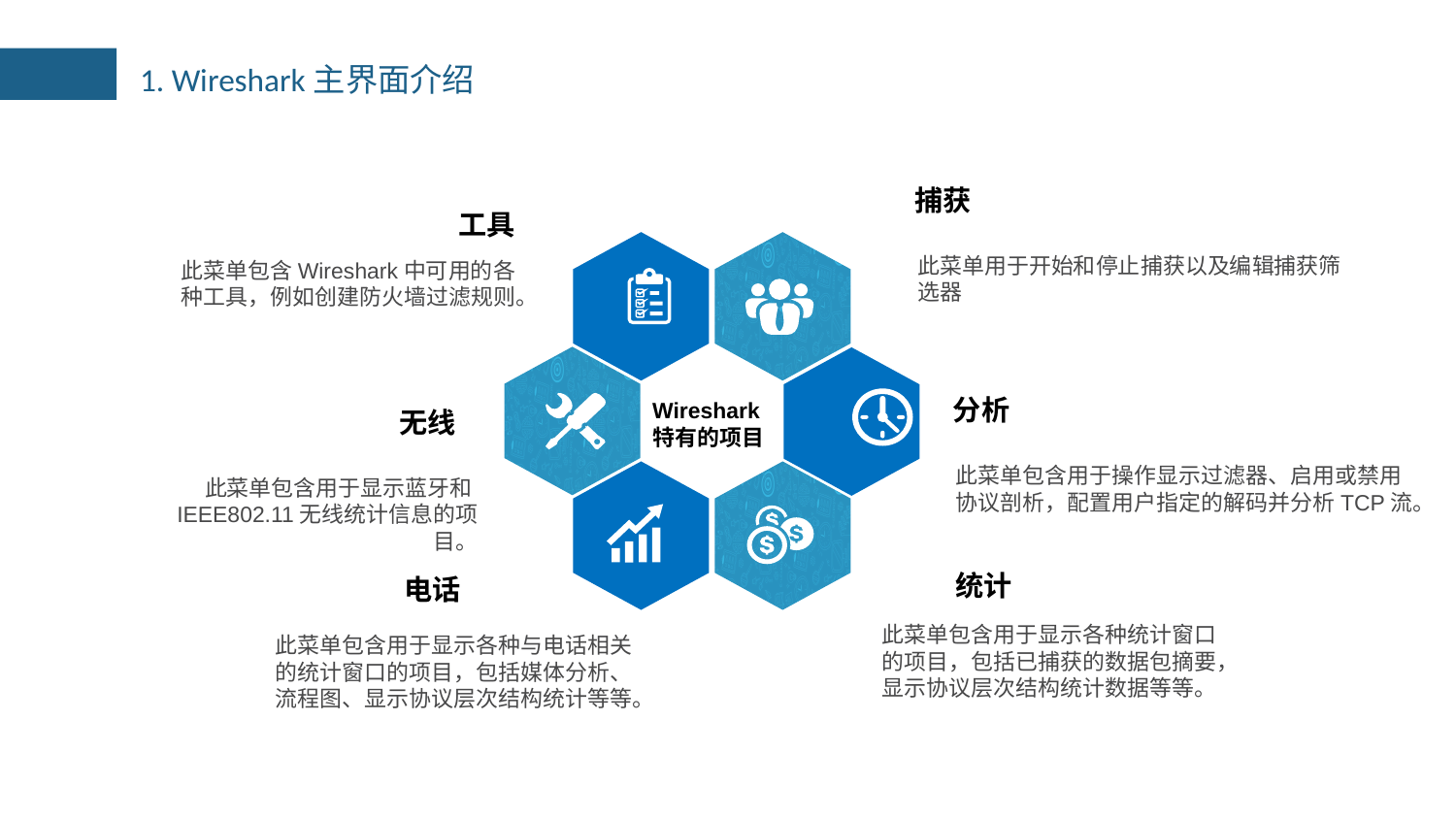

1. Wireshark主界面介绍
捕获
工具

此菜单用于开始和停止捕获以及编辑捕获筛选器
此菜单包含Wireshark中可用的各种工具，例如创建防火墙过滤规则。

分析

Wireshark特有的项目

无线
此菜单包含用于操作显示过滤器、启用或禁用协议剖析，配置用户指定的解码并分析TCP流。

此菜单包含用于显示蓝牙和IEEE802.11无线统计信息的项目。

统计
电话
此菜单包含用于显示各种统计窗口的项目，包括已捕获的数据包摘要，显示协议层次结构统计数据等等。
此菜单包含用于显示各种与电话相关的统计窗口的项目，包括媒体分析、流程图、显示协议层次结构统计等等。